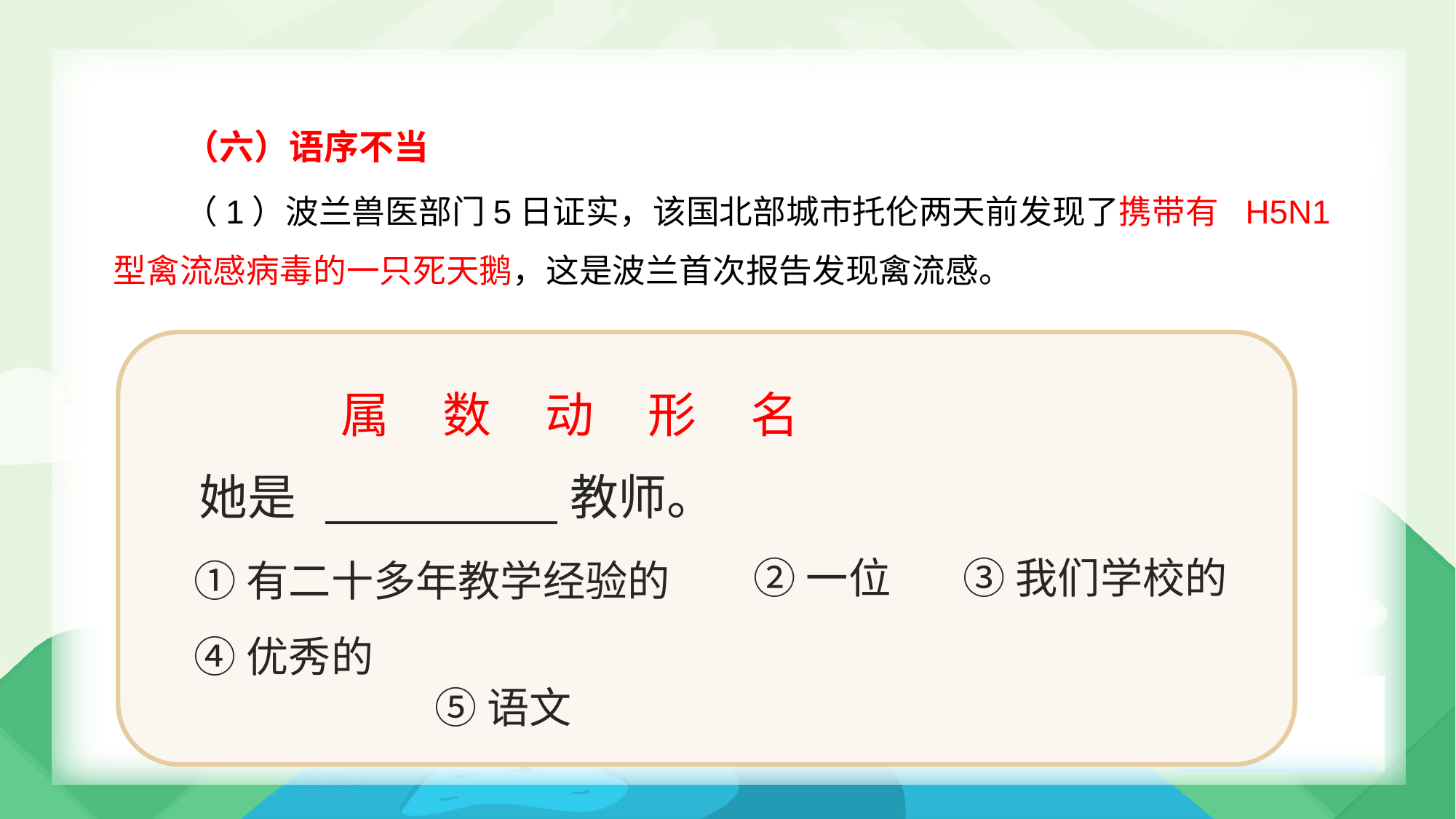

（六）语序不当

	（1）波兰兽医部门5日证实，该国北部城市托伦两天前发现了携带有  H5N1

型禽流感病毒的一只死天鹅，这是波兰首次报告发现禽流感。

		属    数    动    形    名

她是
教师。

②一位
③我们学校的
①有二十多年教学经验的

④优秀的
	⑤语文